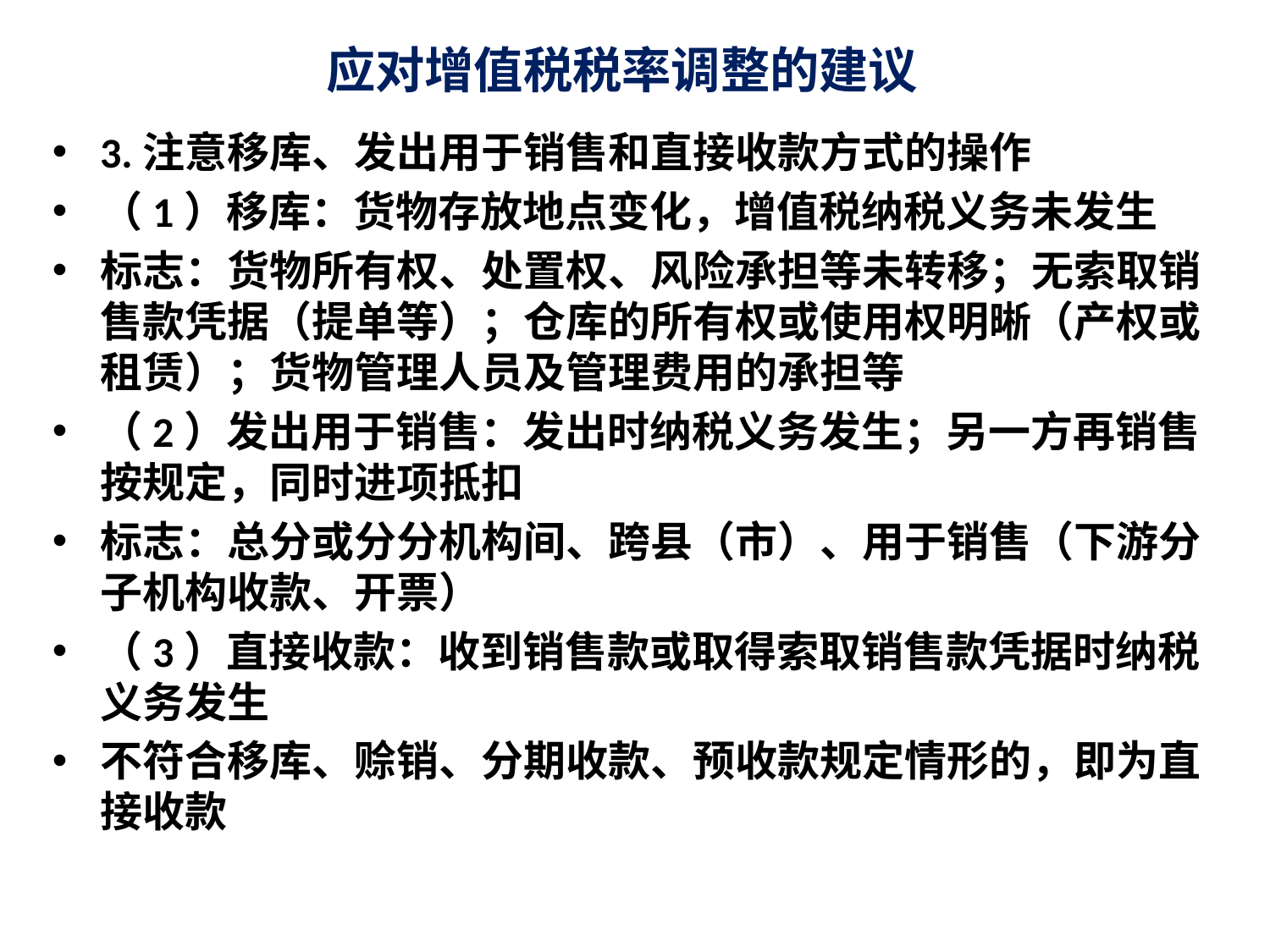

# 应对增值税税率调整的建议
3.注意移库、发出用于销售和直接收款方式的操作
（1）移库：货物存放地点变化，增值税纳税义务未发生
标志：货物所有权、处置权、风险承担等未转移；无索取销售款凭据（提单等）；仓库的所有权或使用权明晰（产权或租赁）；货物管理人员及管理费用的承担等
（2）发出用于销售：发出时纳税义务发生；另一方再销售按规定，同时进项抵扣
标志：总分或分分机构间、跨县（市）、用于销售（下游分子机构收款、开票）
（3）直接收款：收到销售款或取得索取销售款凭据时纳税义务发生
不符合移库、赊销、分期收款、预收款规定情形的，即为直接收款